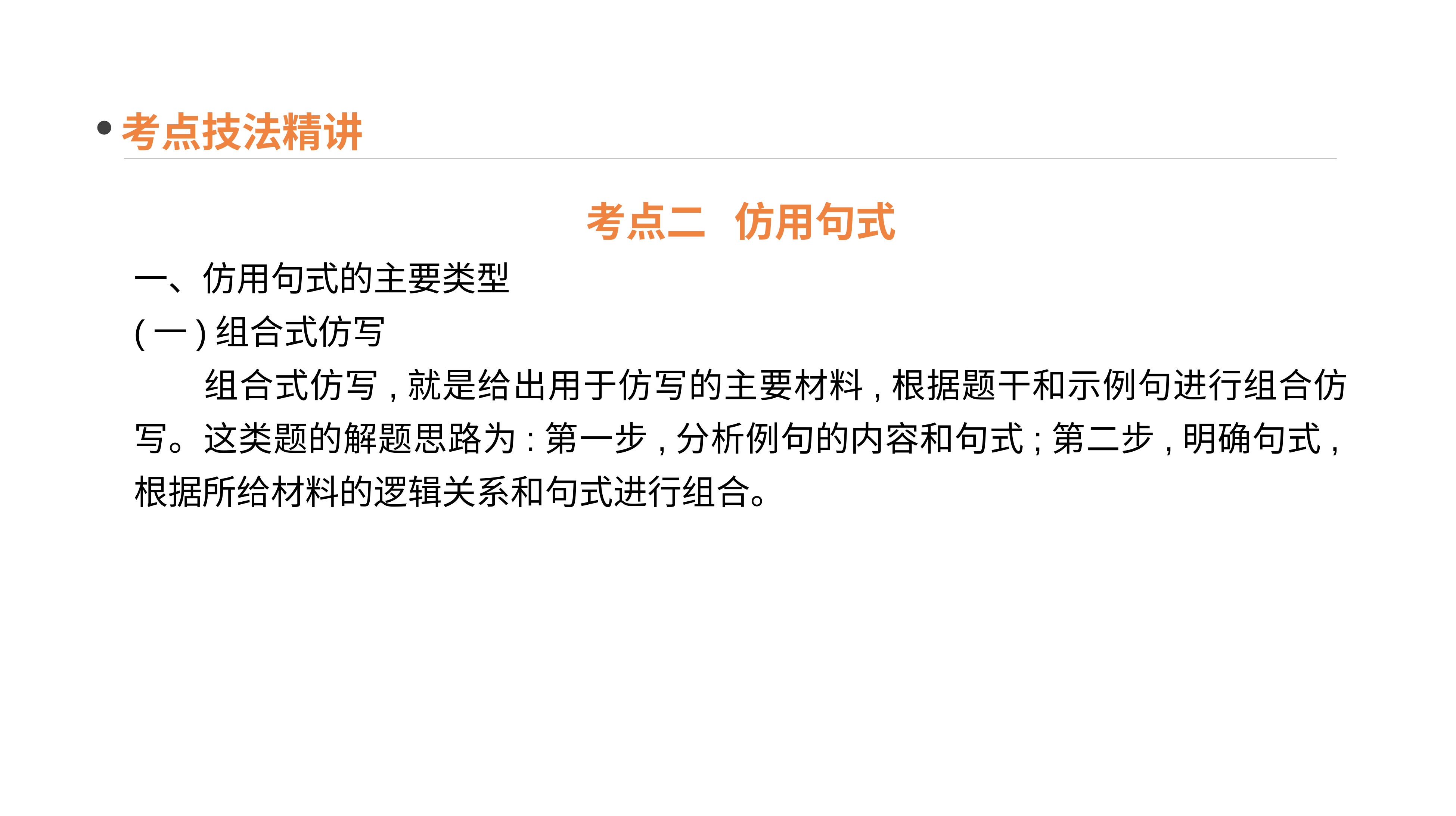

考点技法精讲

考点二   仿用句式
一、仿用句式的主要类型
(一)组合式仿写
　　组合式仿写,就是给出用于仿写的主要材料,根据题干和示例句进行组合仿写。这类题的解题思路为:第一步,分析例句的内容和句式;第二步,明确句式,根据所给材料的逻辑关系和句式进行组合。